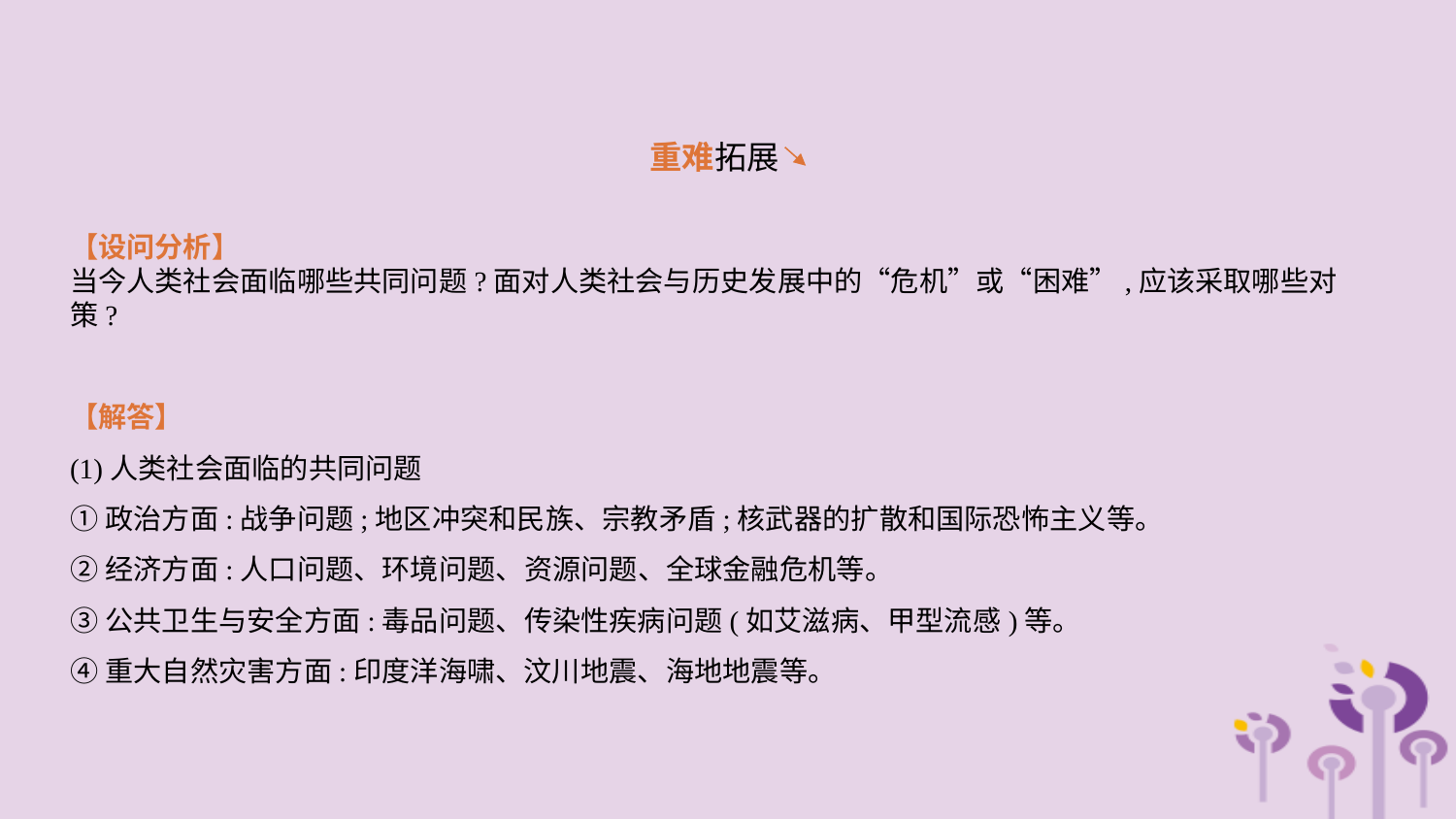

重难拓展
【设问分析】
当今人类社会面临哪些共同问题?面对人类社会与历史发展中的“危机”或“困难”,应该采取哪些对策?

【解答】
(1)人类社会面临的共同问题
①政治方面:战争问题;地区冲突和民族、宗教矛盾;核武器的扩散和国际恐怖主义等。
②经济方面:人口问题、环境问题、资源问题、全球金融危机等。
③公共卫生与安全方面:毒品问题、传染性疾病问题(如艾滋病、甲型流感)等。
④重大自然灾害方面:印度洋海啸、汶川地震、海地地震等。